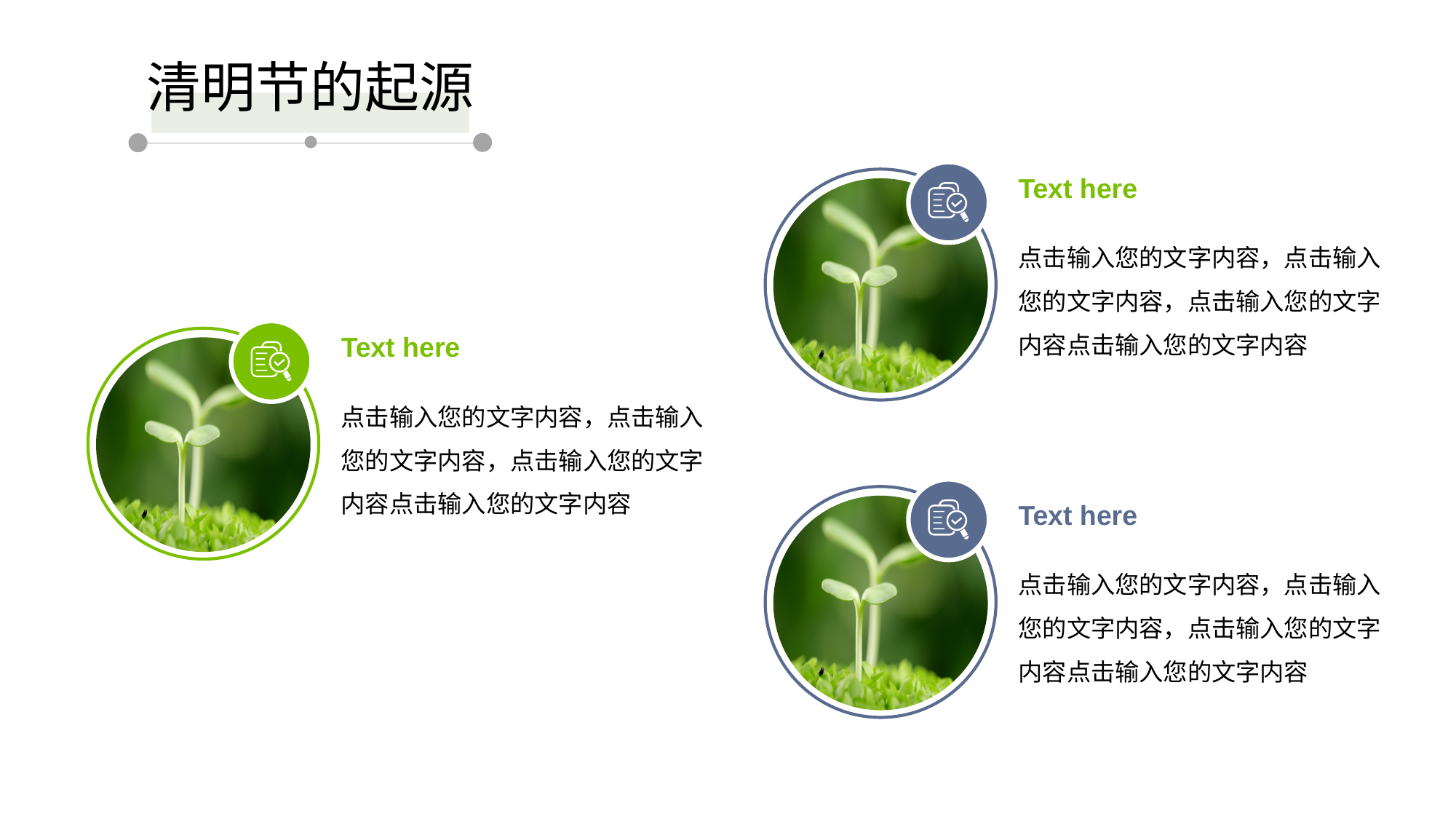

清明节的起源

Text here
点击输入您的文字内容，点击输入您的文字内容，点击输入您的文字内容点击输入您的文字内容

Text here
点击输入您的文字内容，点击输入您的文字内容，点击输入您的文字内容点击输入您的文字内容

Text here
点击输入您的文字内容，点击输入您的文字内容，点击输入您的文字内容点击输入您的文字内容